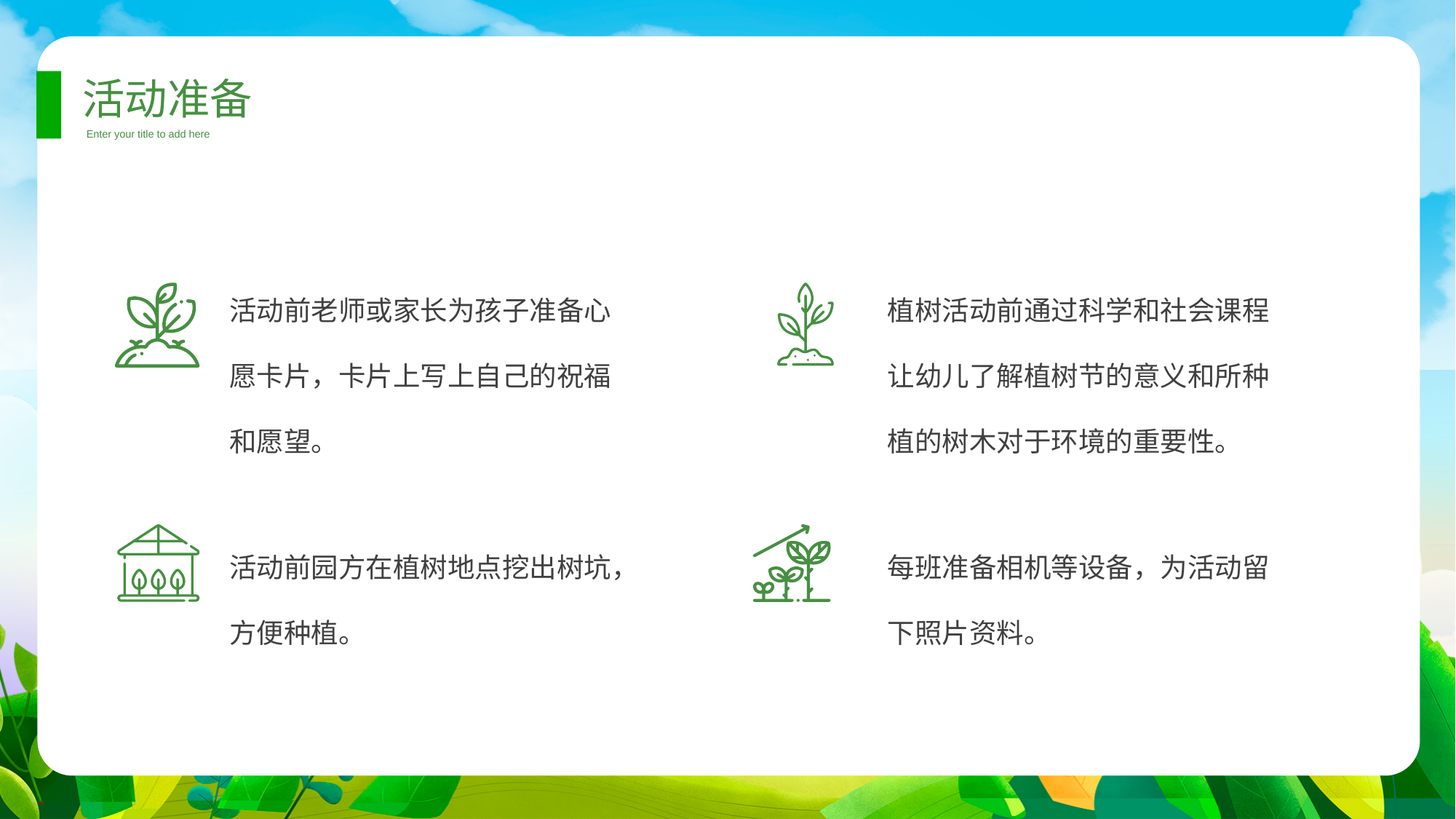

活动准备

Enter your title to add here
活动前老师或家长为孩子准备心愿卡片，卡片上写上自己的祝福和愿望。
植树活动前通过科学和社会课程让幼儿了解植树节的意义和所种植的树木对于环境的重要性。

活动前园方在植树地点挖出树坑，方便种植。
每班准备相机等设备，为活动留下照片资料。